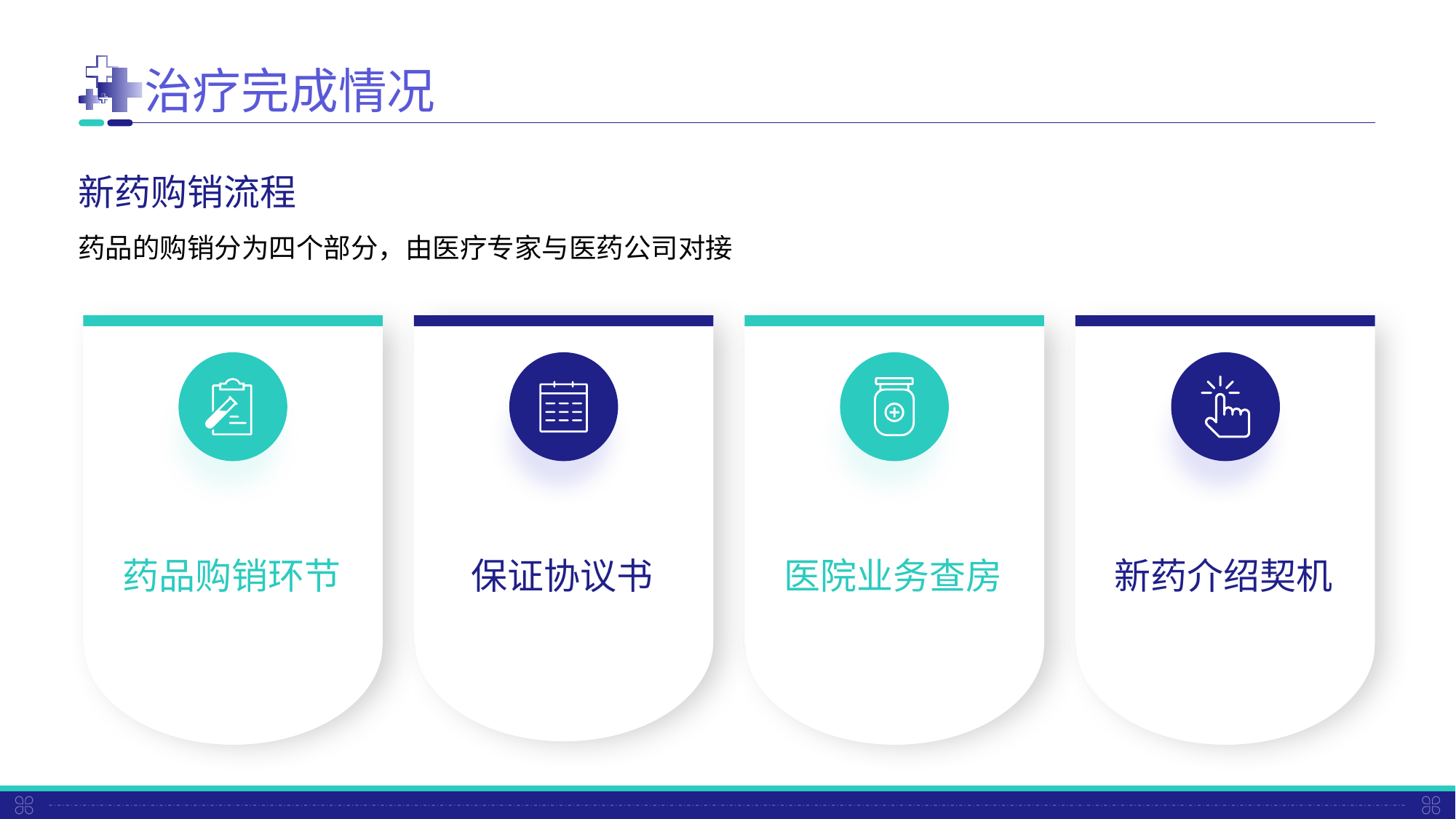

治疗完成情况
新药购销流程
药品的购销分为四个部分，由医疗专家与医药公司对接

药品购销环节
医院业务查房
保证协议书
新药介绍契机